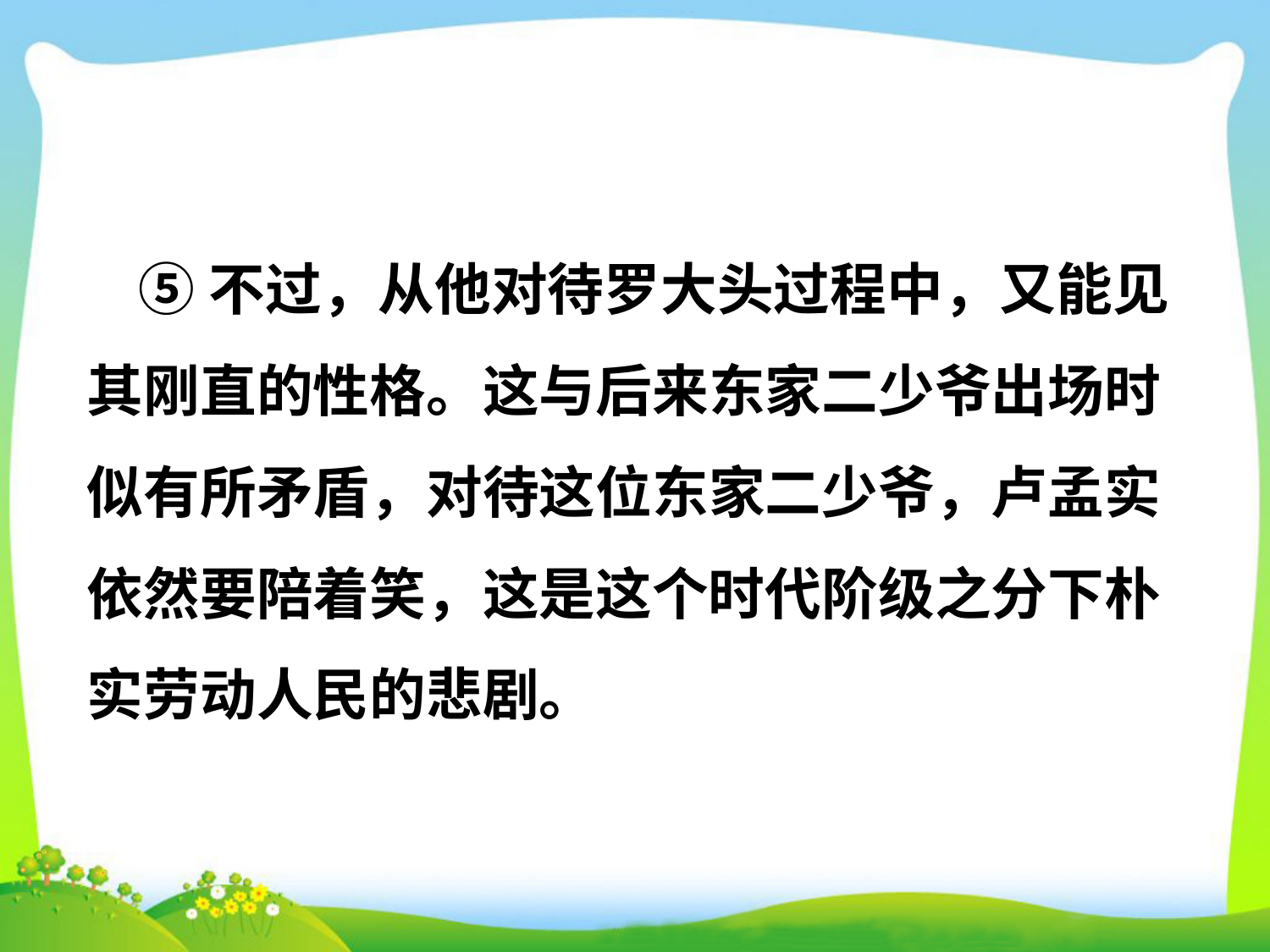

⑤不过，从他对待罗大头过程中，又能见其刚直的性格。这与后来东家二少爷出场时似有所矛盾，对待这位东家二少爷，卢孟实依然要陪着笑，这是这个时代阶级之分下朴实劳动人民的悲剧。